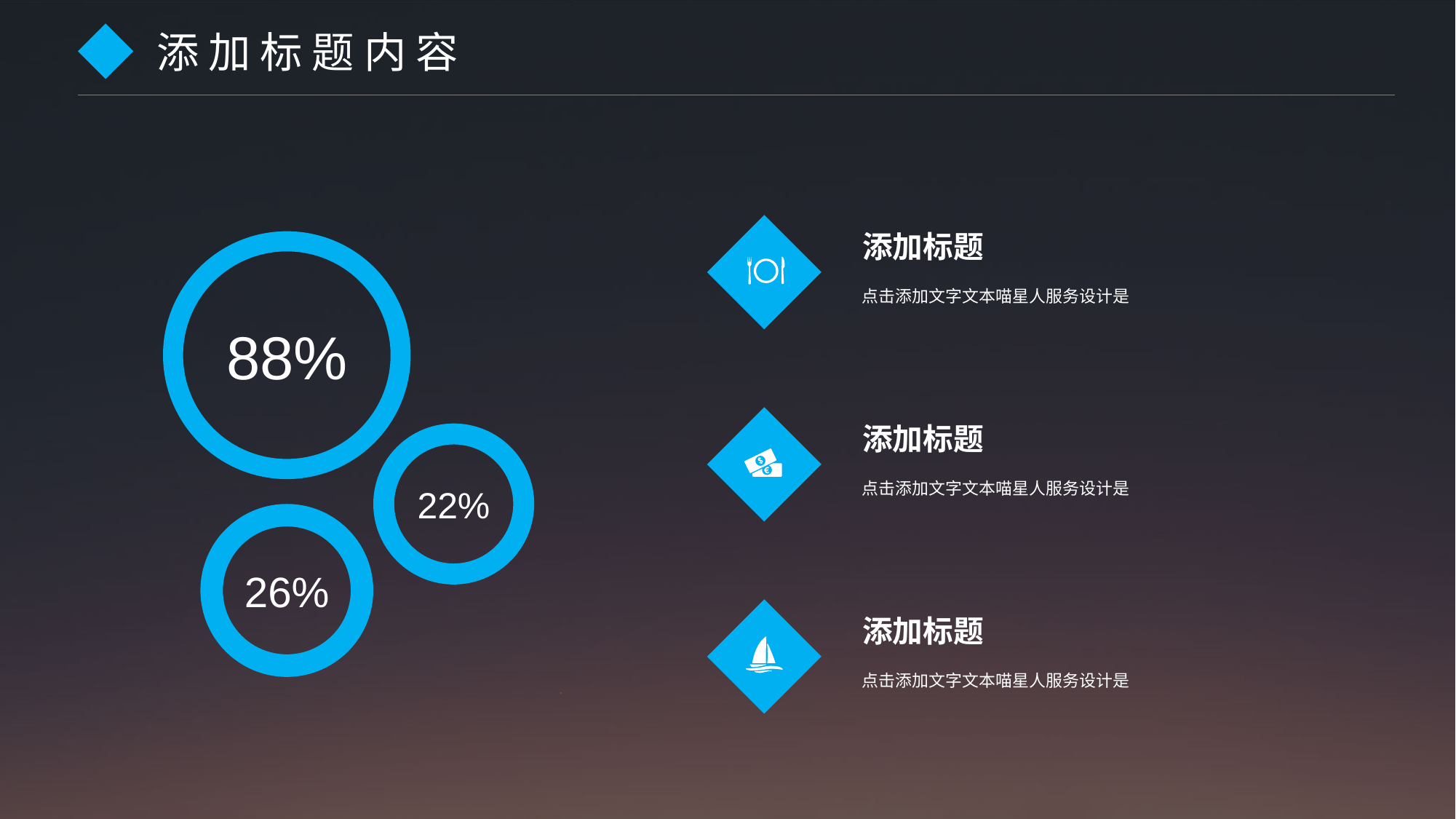

添 加 标 题 内 容

添加标题
点击添加文字文本喵星人服务设计是
88%

添加标题
点击添加文字文本喵星人服务设计是
22%
26%

添加标题
点击添加文字文本喵星人服务设计是